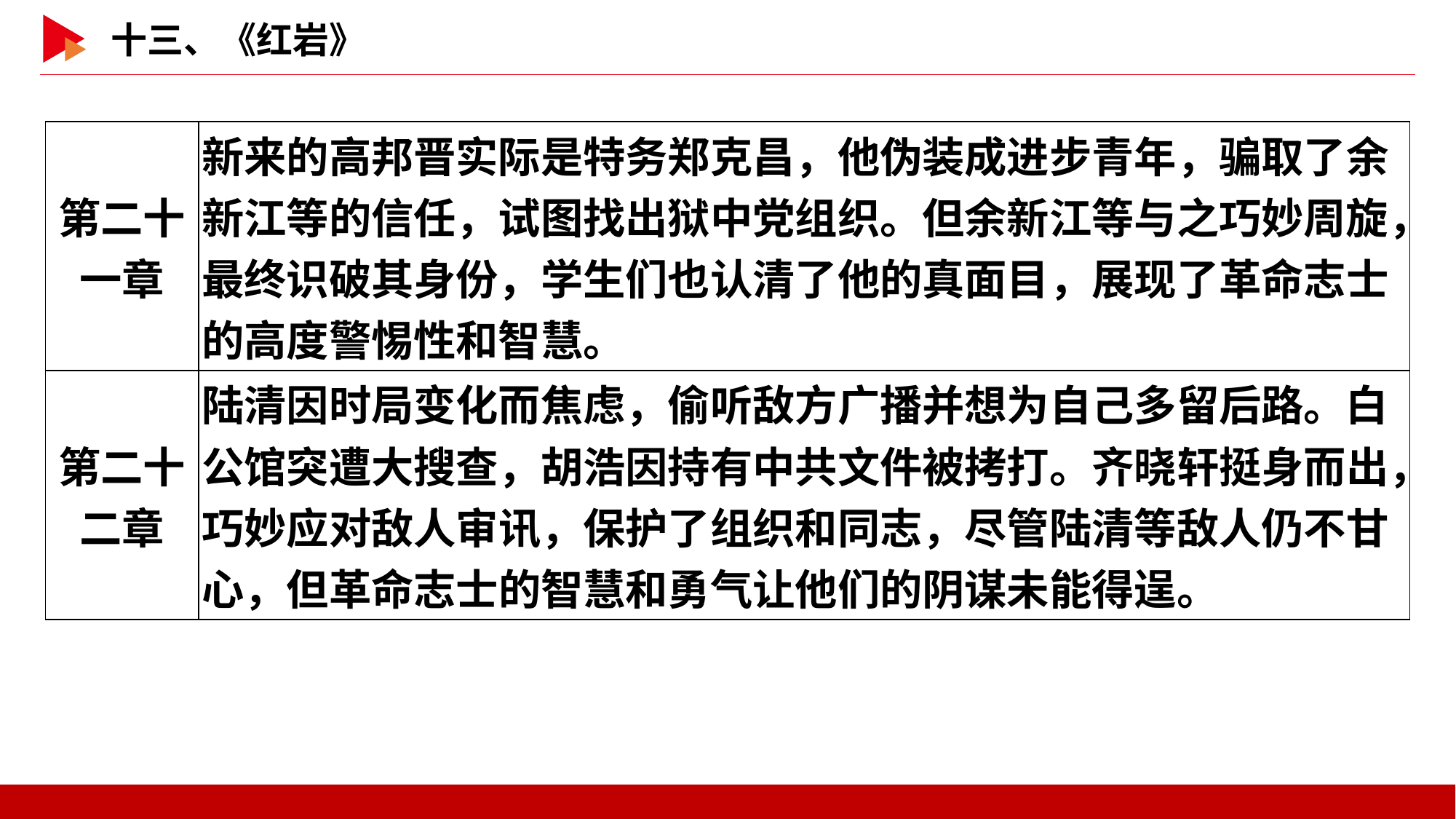

| 第二十 一章 | 新来的高邦晋实际是特务郑克昌，他伪装成进步青年，骗取了余新江等的信任，试图找出狱中党组织。但余新江等与之巧妙周旋，最终识破其身份，学生们也认清了他的真面目，展现了革命志士的高度警惕性和智慧。 |
| --- | --- |
| 第二十 二章 | 陆清因时局变化而焦虑，偷听敌方广播并想为自己多留后路。白公馆突遭大搜查，胡浩因持有中共文件被拷打。齐晓轩挺身而出，巧妙应对敌人审讯，保护了组织和同志，尽管陆清等敌人仍不甘心，但革命志士的智慧和勇气让他们的阴谋未能得逞。 |